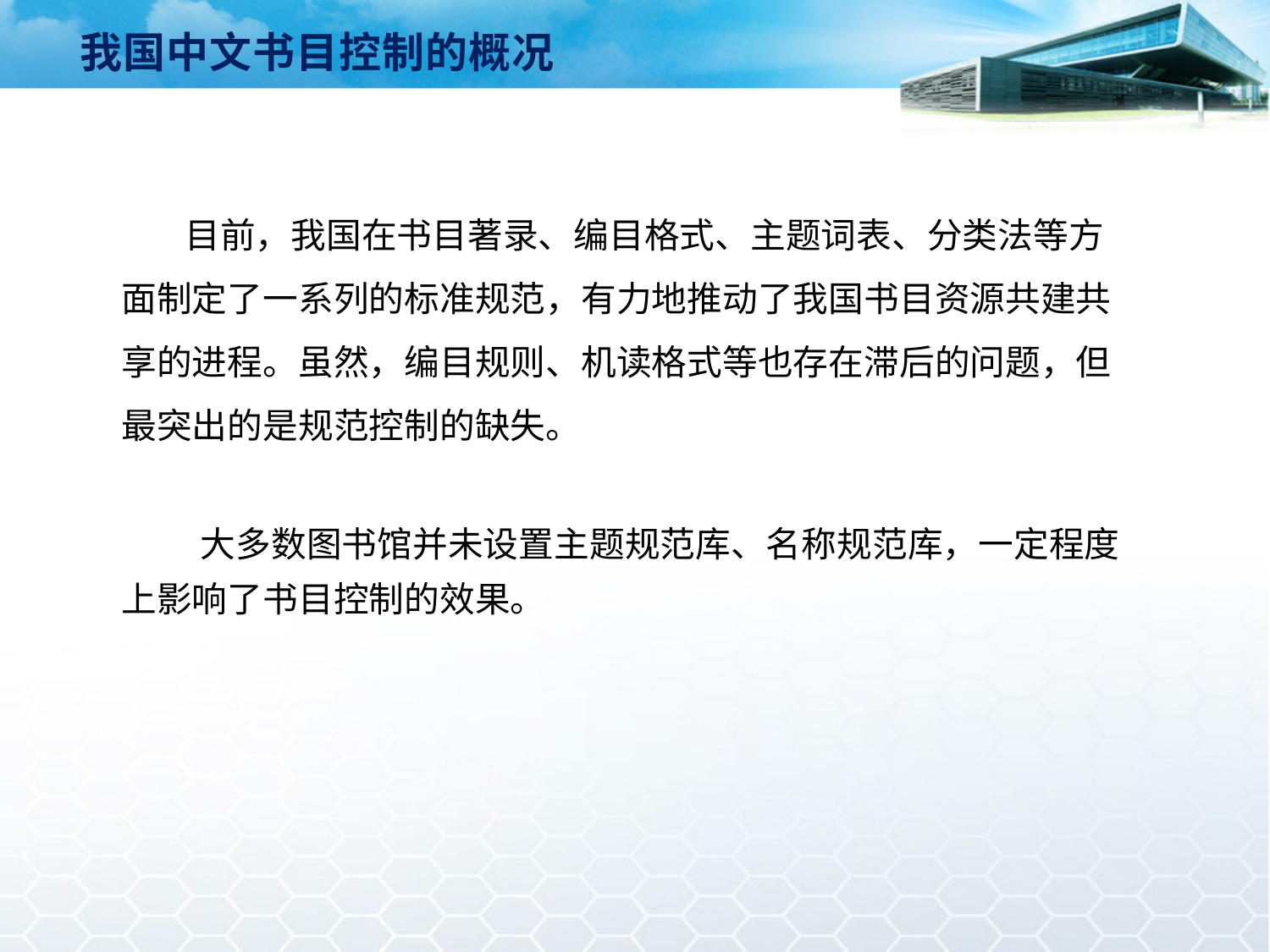

我国中文书目控制的概况

       目前，我国在书目著录、编目格式、主题词表、分类法等方面制定了一系列的标准规范，有力地推动了我国书目资源共建共享的进程。虽然，编目规则、机读格式等也存在滞后的问题，但最突出的是规范控制的缺失。

         大多数图书馆并未设置主题规范库、名称规范库，一定程度上影响了书目控制的效果。